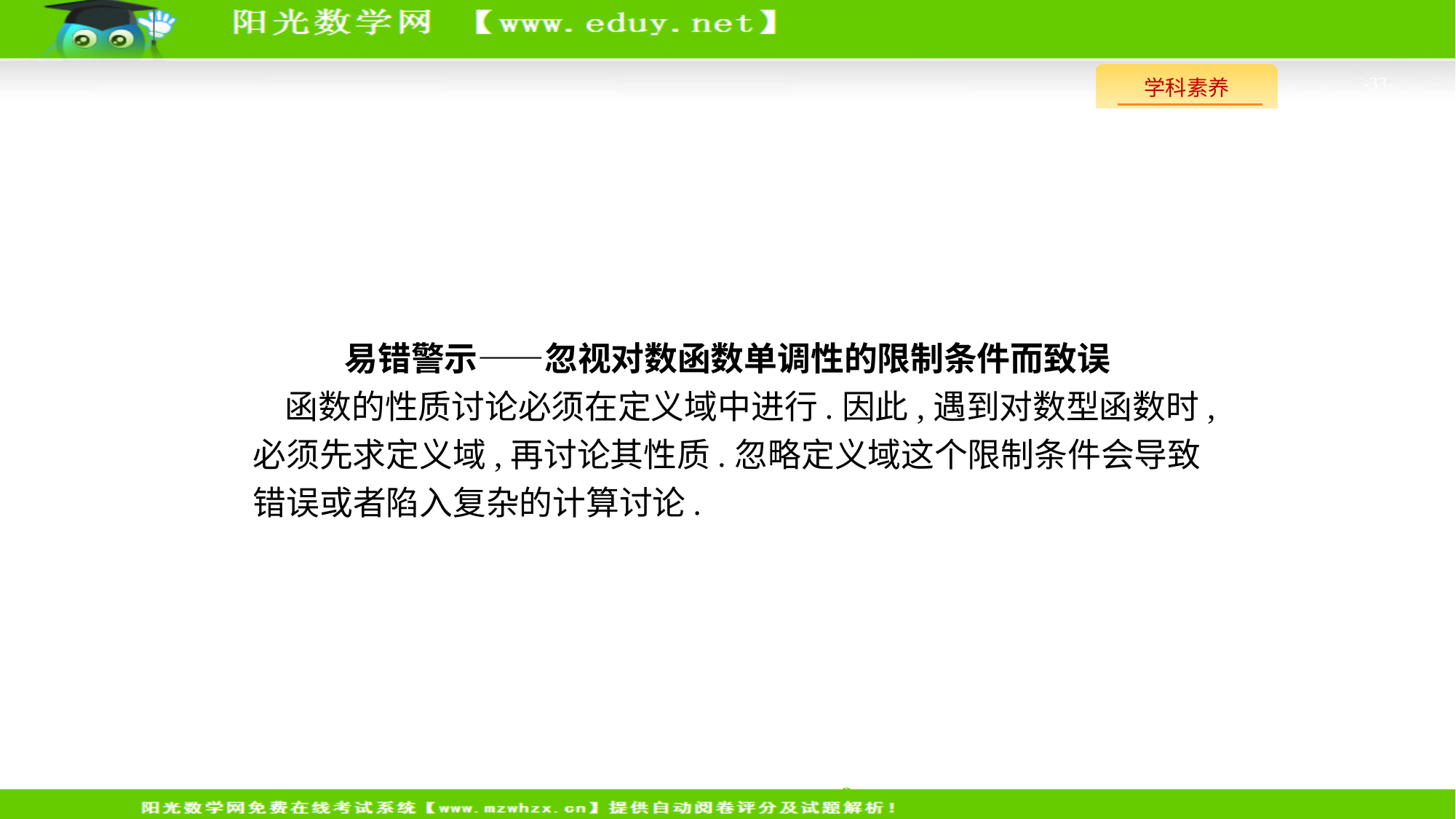

-33-
易错警示——忽视对数函数单调性的限制条件而致误
函数的性质讨论必须在定义域中进行.因此,遇到对数型函数时,必须先求定义域,再讨论其性质.忽略定义域这个限制条件会导致错误或者陷入复杂的计算讨论.